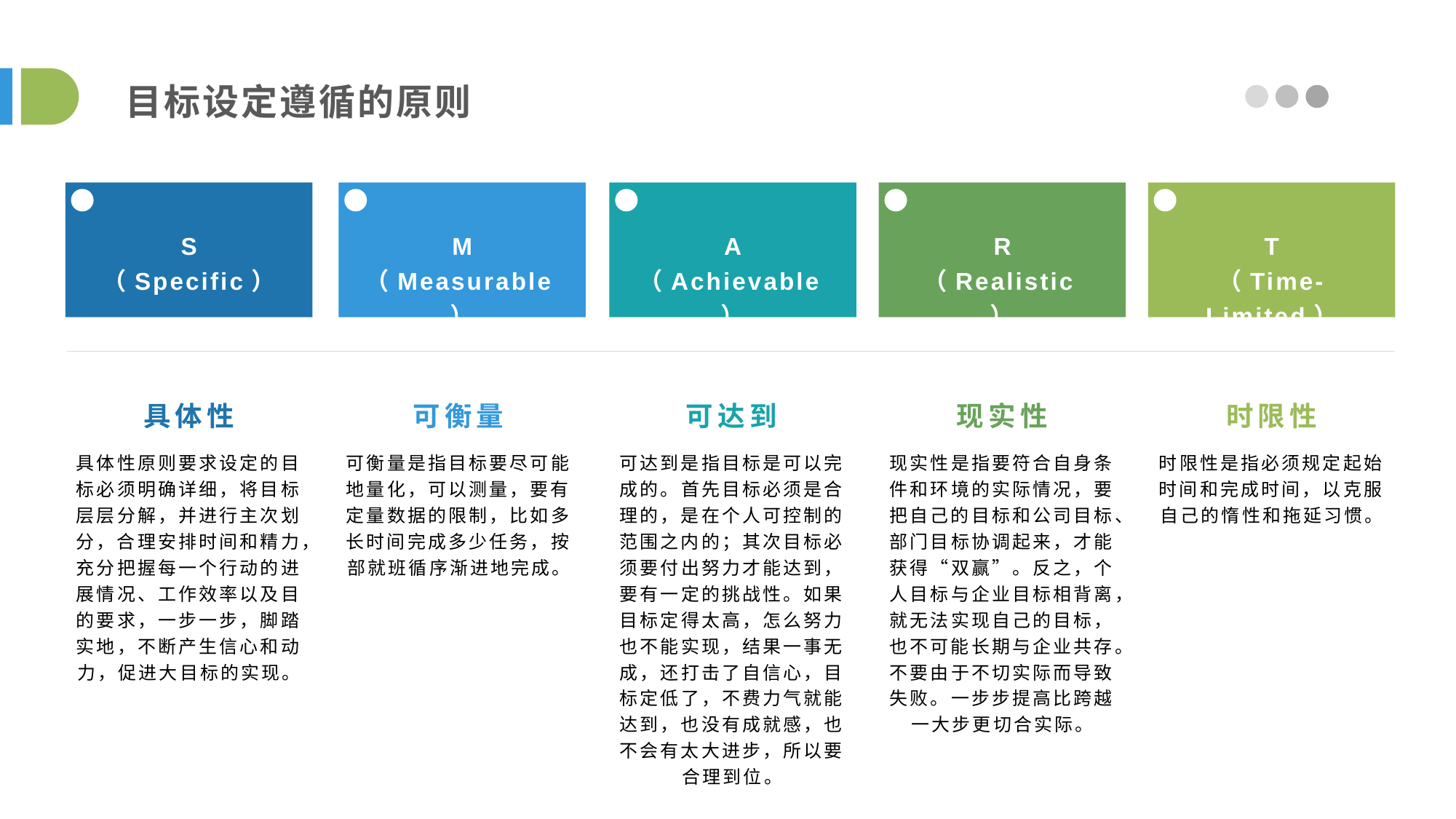

目标设定遵循的原则

S
（Specific）
M
（Measurable）
A
（Achievable）
R
（Realistic）
T
（Time-Limited）
具体性
可衡量
可达到
现实性
时限性
具体性原则要求设定的目标必须明确详细，将目标层层分解，并进行主次划分，合理安排时间和精力，充分把握每一个行动的进展情况、工作效率以及目的要求，一步一步，脚踏实地，不断产生信心和动力，促进大目标的实现。
可衡量是指目标要尽可能地量化，可以测量，要有定量数据的限制，比如多长时间完成多少任务，按部就班循序渐进地完成。
可达到是指目标是可以完成的。首先目标必须是合理的，是在个人可控制的范围之内的；其次目标必须要付出努力才能达到，要有一定的挑战性。如果目标定得太高，怎么努力也不能实现，结果一事无成，还打击了自信心，目标定低了，不费力气就能达到，也没有成就感，也不会有太大进步，所以要合理到位。
现实性是指要符合自身条件和环境的实际情况，要把自己的目标和公司目标、部门目标协调起来，才能获得“双赢”。反之，个人目标与企业目标相背离，就无法实现自己的目标，也不可能长期与企业共存。不要由于不切实际而导致失败。一步步提高比跨越一大步更切合实际。
时限性是指必须规定起始时间和完成时间，以克服自己的惰性和拖延习惯。